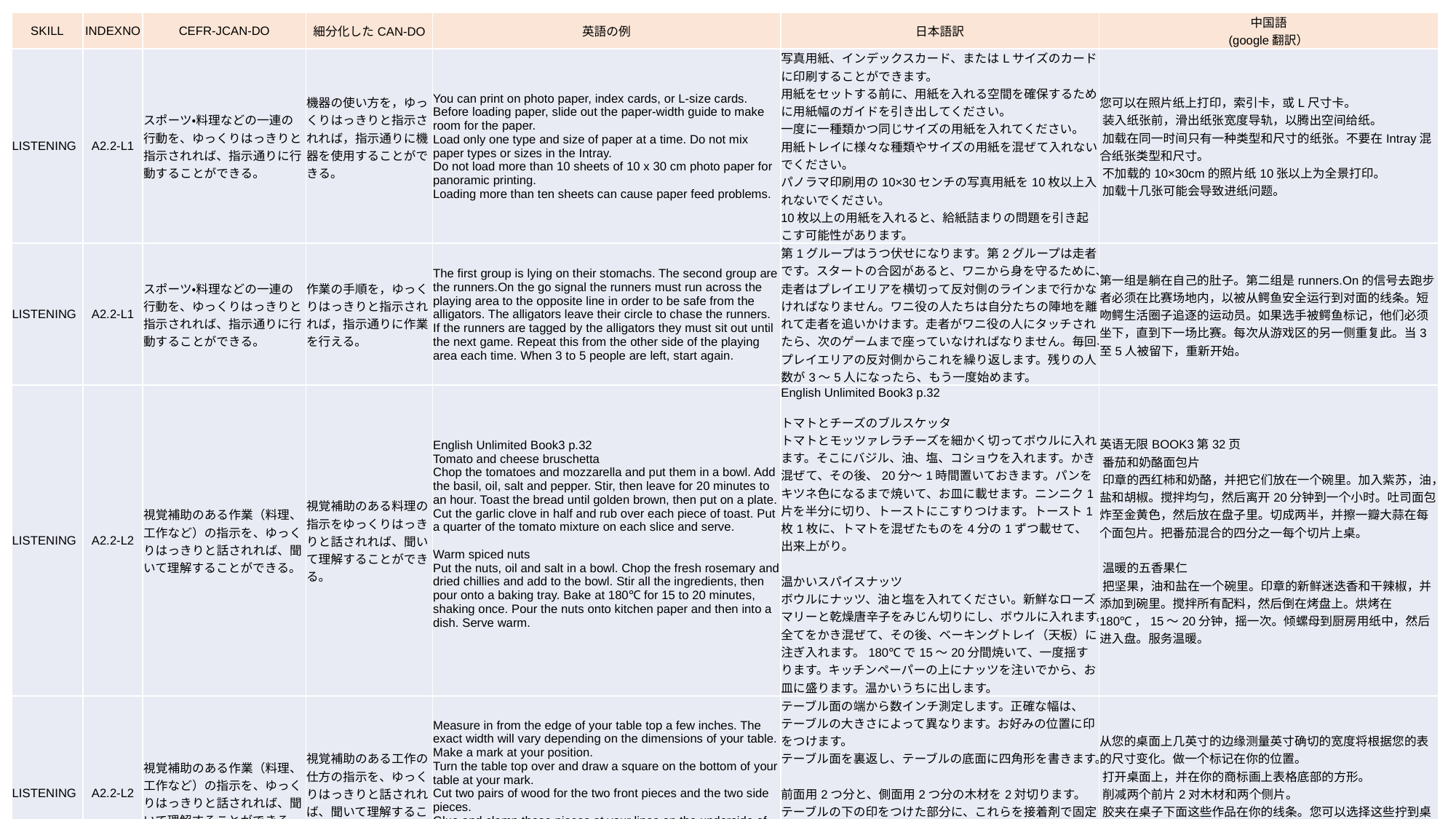

| SKILL | INDEXNO | CEFR-JCAN-DO | 細分化したCAN-DO | 英語の例 | 日本語訳 | 中国語 (google翻訳） |
| --- | --- | --- | --- | --- | --- | --- |
| LISTENING | A2.2-L1 | スポーツ・料理などの一連の行動を、ゆっくりはっきりと指示されれば、指示通りに行動することができる。 | 機器の使い方を，ゆっくりはっきりと指示されれば，指示通りに機器を使用することができる。 | You can print on photo paper, index cards, or L-size cards. Before loading paper, slide out the paper-width guide to make room for the paper. Load only one type and size of paper at a time. Do not mix paper types or sizes in the Intray. Do not load more than 10 sheets of 10 x 30 cm photo paper for panoramic printing. Loading more than ten sheets can cause paper feed problems. | 写真用紙、インデックスカード、またはLサイズのカードに印刷することができます。 用紙をセットする前に、用紙を入れる空間を確保するために用紙幅のガイドを引き出してください。 一度に一種類かつ同じサイズの用紙を入れてください。 用紙トレイに様々な種類やサイズの用紙を混ぜて入れないでください。 パノラマ印刷用の10×30センチの写真用紙を10枚以上入れないでください。 10枚以上の用紙を入れると、給紙詰まりの問題を引き起こす可能性があります。 | 您可以在照片纸上打印，索引卡，或L尺寸卡。  装入纸张前，滑出纸张宽度导轨，以腾出空间给纸。  加载在同一时间只有一种类型和尺寸的纸张。不要在Intray混合纸张类型和尺寸。  不加载的10×30cm的照片纸10张以上为全景打印。  加载十几张可能会导致进纸问题。 |
| LISTENING | A2.2-L1 | スポーツ・料理などの一連の行動を、ゆっくりはっきりと指示されれば、指示通りに行動することができる。 | 作業の手順を，ゆっくりはっきりと指示されれば，指示通りに作業を行える。 | The first group is lying on their stomachs. The second group are the runners.On the go signal the runners must run across the playing area to the opposite line in order to be safe from the alligators. The alligators leave their circle to chase the runners. If the runners are tagged by the alligators they must sit out until the next game. Repeat this from the other side of the playing area each time. When 3 to 5 people are left, start again. | 第1グループはうつ伏せになります。第2グループは走者です。スタートの合図があると、ワニから身を守るために、走者はプレイエリアを横切って反対側のラインまで行かなければなりません。ワニ役の人たちは自分たちの陣地を離れて走者を追いかけます。走者がワニ役の人にタッチされたら、次のゲームまで座っていなければなりません。毎回、プレイエリアの反対側からこれを繰り返します。残りの人数が3～5人になったら、もう一度始めます。 | 第一组是躺在自己的肚子。第二组是runners.On的信号去跑步者必须在比赛场地内，以被从鳄鱼安全运行到对面的线条。短吻鳄生活圈子追逐的运动员。如果选手被鳄鱼标记，他们必须坐下，直到下一场比赛。每次从游戏区的另一侧重复此。当3至5人被留下，重新开始。 |
| LISTENING | A2.2-L2 | 視覚補助のある作業（料理、工作など）の指示を、ゆっくりはっきりと話されれば、聞いて理解することができる。 | 視覚補助のある料理の指示をゆっくりはっきりと話されれば、聞いて理解することができる。 | English Unlimited Book3 p.32 Tomato and cheese bruschetta Chop the tomatoes and mozzarella and put them in a bowl. Add the basil, oil, salt and pepper. Stir, then leave for 20 minutes to an hour. Toast the bread until golden brown, then put on a plate. Cut the garlic clove in half and rub over each piece of toast. Put a quarter of the tomato mixture on each slice and serve. Warm spiced nuts Put the nuts, oil and salt in a bowl. Chop the fresh rosemary and dried chillies and add to the bowl. Stir all the ingredients, then pour onto a baking tray. Bake at 180℃ for 15 to 20 minutes, shaking once. Pour the nuts onto kitchen paper and then into a dish. Serve warm. | English Unlimited Book3 p.32 トマトとチーズのブルスケッタ トマトとモッツァレラチーズを細かく切ってボウルに入れます。そこにバジル、油、塩、コショウを入れます。かき混ぜて、その後、20分～1時間置いておきます。パンをキツネ色になるまで焼いて、お皿に載せます。ニンニク1片を半分に切り、トーストにこすりつけます。トースト1枚1枚に、トマトを混ぜたものを4分の1ずつ載せて、出来上がり。   温かいスパイスナッツ ボウルにナッツ、油と塩を入れてください。新鮮なローズマリーと乾燥唐辛子をみじん切りにし、ボウルに入れます。全てをかき混ぜて、その後、ベーキングトレイ（天板）に注ぎ入れます。180℃で15〜20分間焼いて、一度揺すります。キッチンペーパーの上にナッツを注いでから、お皿に盛ります。温かいうちに出します。 | 英语无限BOOK3第32页  番茄和奶酪面包片  印章的西红柿和奶酪，并把它们放在一个碗里。加入紫苏，油，盐和胡椒。搅拌均匀，然后离开20分钟到一个小时。吐司面包炸至金黄色，然后放在盘子里。切成两半，并擦一瓣大蒜在每个面包片。把番茄混合的四分之一每个切片上桌。    温暖的五香果仁  把坚果，油和盐在一个碗里。印章的新鲜迷迭香和干辣椒，并添加到碗里。搅拌所有配料，然后倒在烤盘上。烘烤在180℃，15〜20分钟，摇一次。倾螺母到厨房用纸中，然后进入盘。服务温暖。 |
| LISTENING | A2.2-L2 | 視覚補助のある作業（料理、工作など）の指示を、ゆっくりはっきりと話されれば、聞いて理解することができる。 | 視覚補助のある工作の仕方の指示を、ゆっくりはっきりと話されれば、聞いて理解することができる。 | Measure in from the edge of your table top a few inches. The exact width will vary depending on the dimensions of your table. Make a mark at your position. Turn the table top over and draw a square on the bottom of your table at your mark. Cut two pairs of wood for the two front pieces and the two side pieces. Glue and clamp these pieces at your lines on the underside of the table. You may choose to screw these into the table top either permanently or to help hold until the glue sets if your clamps do not have the depth they need to reach your inset. | テーブル面の端から数インチ測定します。正確な幅は、テーブルの大きさによって異なります。お好みの位置に印をつけます。 テーブル面を裏返し、テーブルの底面に四角形を書きます。 前面用2つ分と、側面用2つ分の木材を2対切ります。 テーブルの下の印をつけた部分に、これらを接着剤で固定します。 締め具が差し込み部分に至るまで十分な深さ（奥行）がない場合は、テーブル面に永久的にねじ止めしてもいいし、接着剤が固まるまで仮止めしてもいいです。 | 从您的桌面上几英寸的边缘测量英寸确切的宽度将根据您的表的尺寸变化。做一个标记在你的位置。  打开桌面上，并在你的商标画上表格底部的方形。  削减两个前片2对木材和两个侧片。  胶夹在桌子下面这些作品在你的线条。您可以选择这些拧到桌面永久或帮助保持，直到胶水套，如果你的夹子没有他们需要达到你插入的深度。 |
#